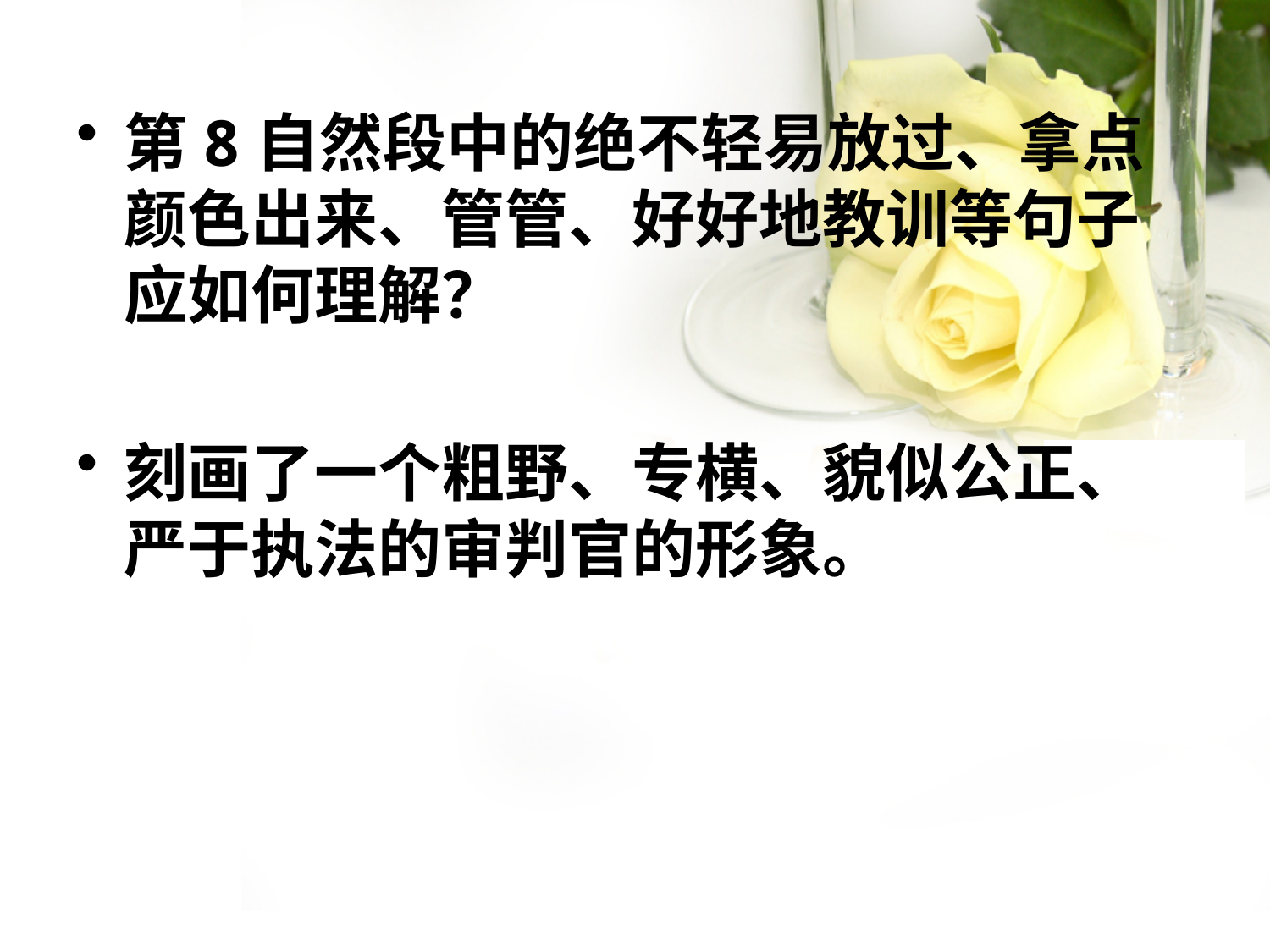

第8自然段中的绝不轻易放过、拿点颜色出来、管管、好好地教训等句子应如何理解？

刻画了一个粗野、专横、貌似公正、严于执法的审判官的形象。